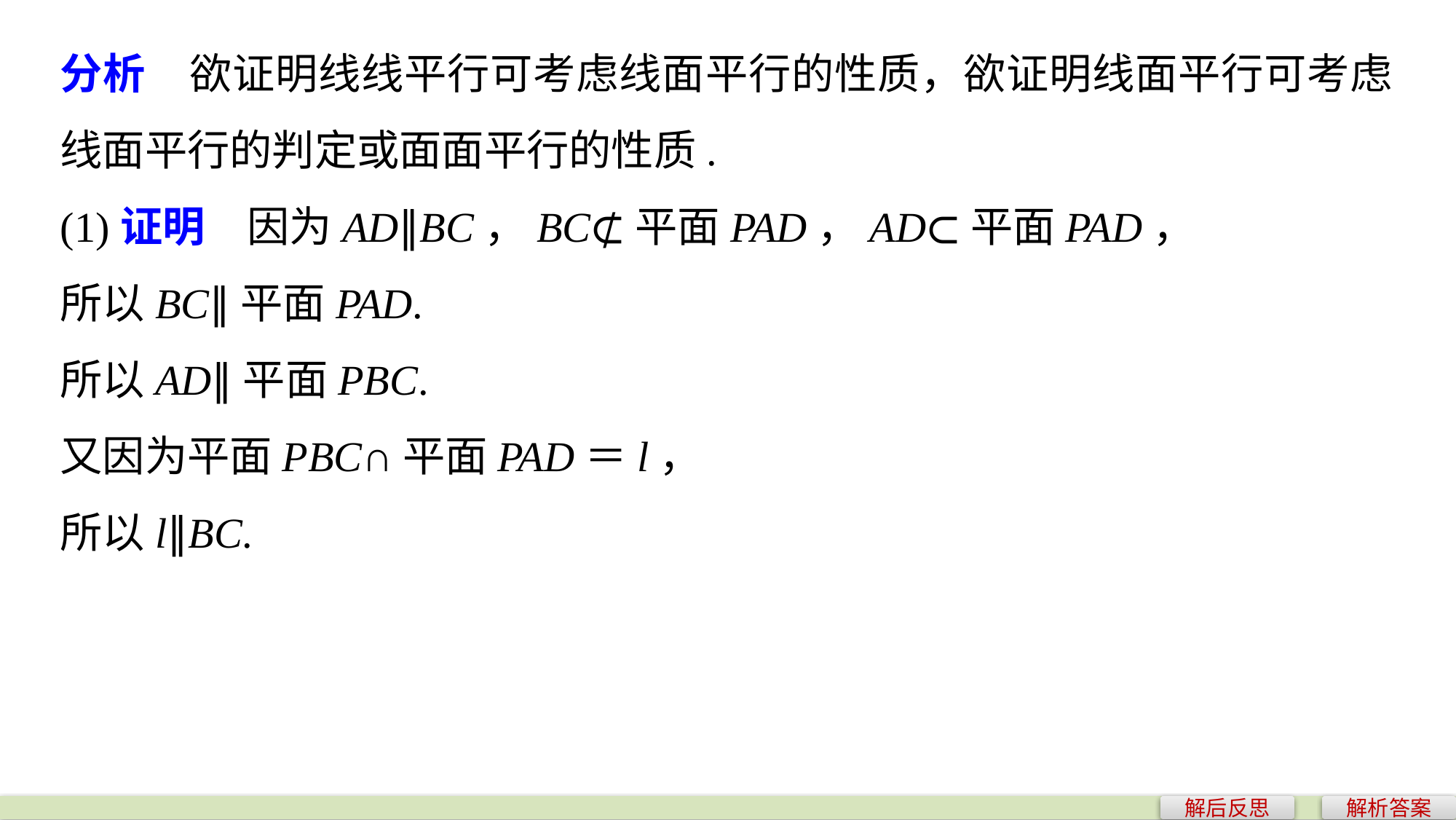

分析　欲证明线线平行可考虑线面平行的性质，欲证明线面平行可考虑线面平行的判定或面面平行的性质.
(1)证明　因为AD∥BC，BC⊄平面PAD，AD⊂平面PAD，
所以BC∥平面PAD.
所以AD∥平面PBC.
又因为平面PBC∩平面PAD＝l，
所以l∥BC.
解后反思
解析答案